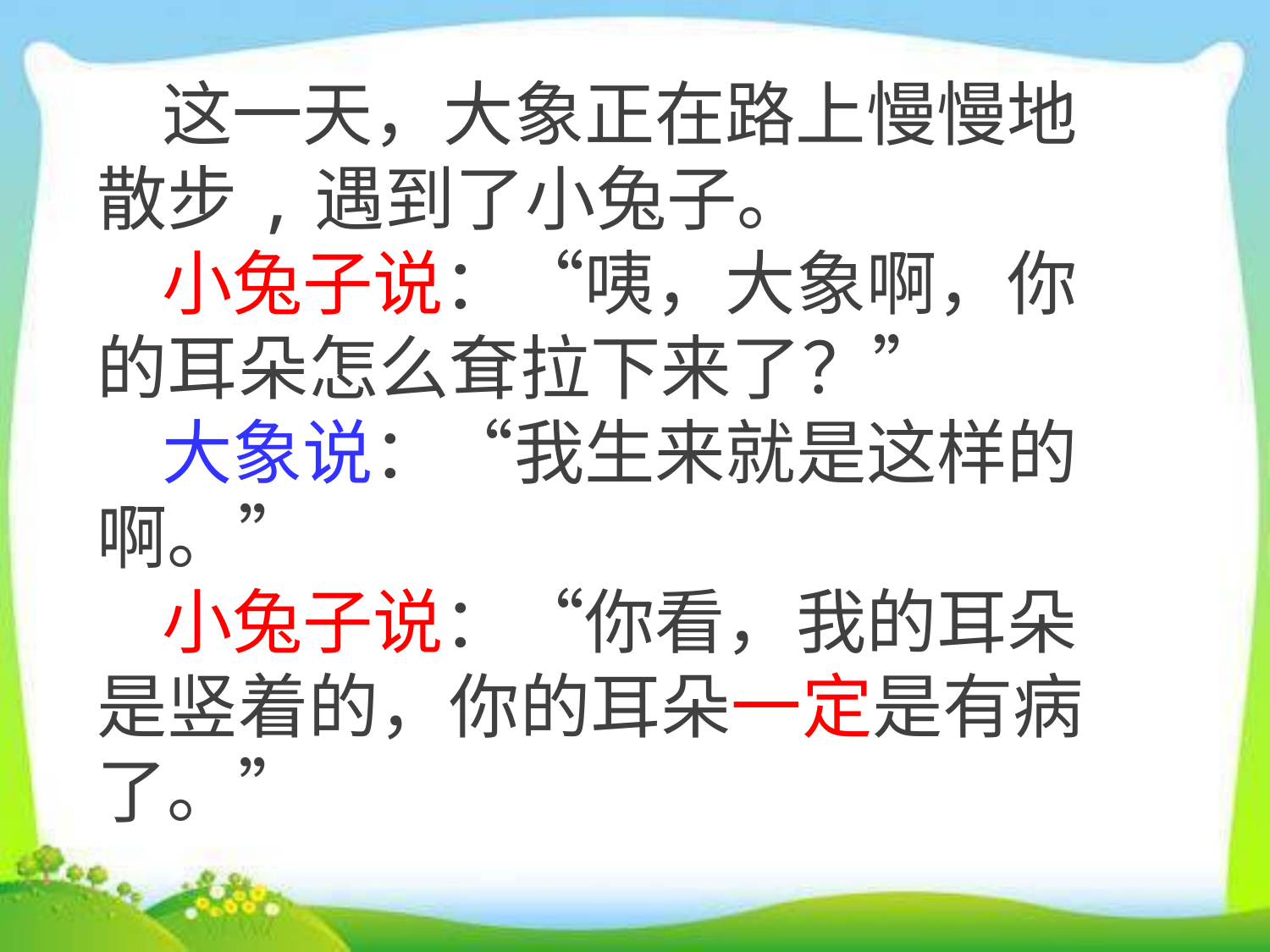

这一天，大象正在路上慢慢地散步,遇到了小兔子。
   小兔子说：“咦，大象啊，你的耳朵怎么耷拉下来了？”
   大象说：“我生来就是这样的啊。”
   小兔子说：“你看，我的耳朵是竖着的，你的耳朵一定是有病了。”